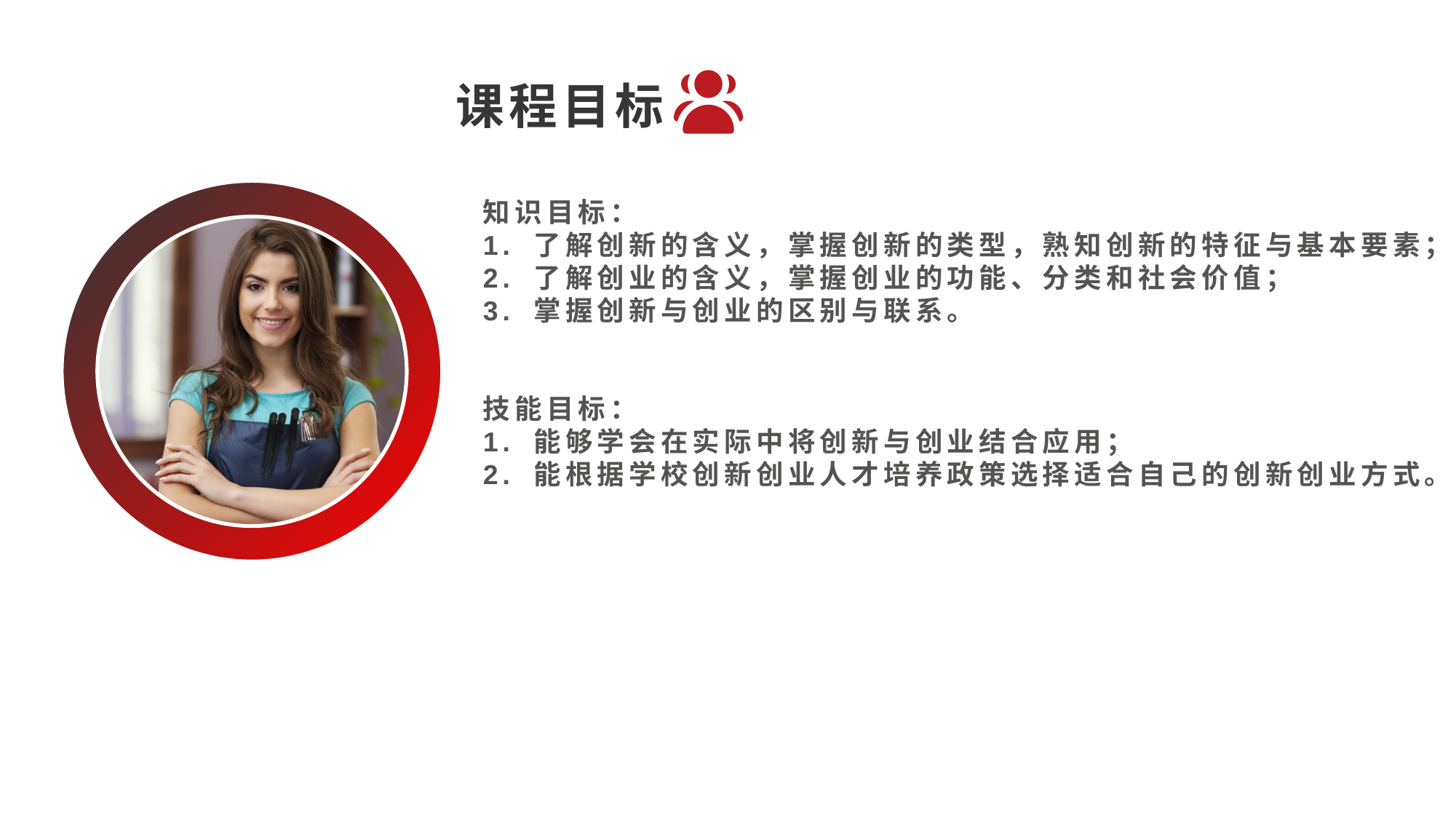

课程目标

知识目标：
1. 了解创新的含义，掌握创新的类型，熟知创新的特征与基本要素；
2. 了解创业的含义，掌握创业的功能、分类和社会价值；
3. 掌握创新与创业的区别与联系。

技能目标：
1. 能够学会在实际中将创新与创业结合应用；
2. 能根据学校创新创业人才培养政策选择适合自己的创新创业方式。